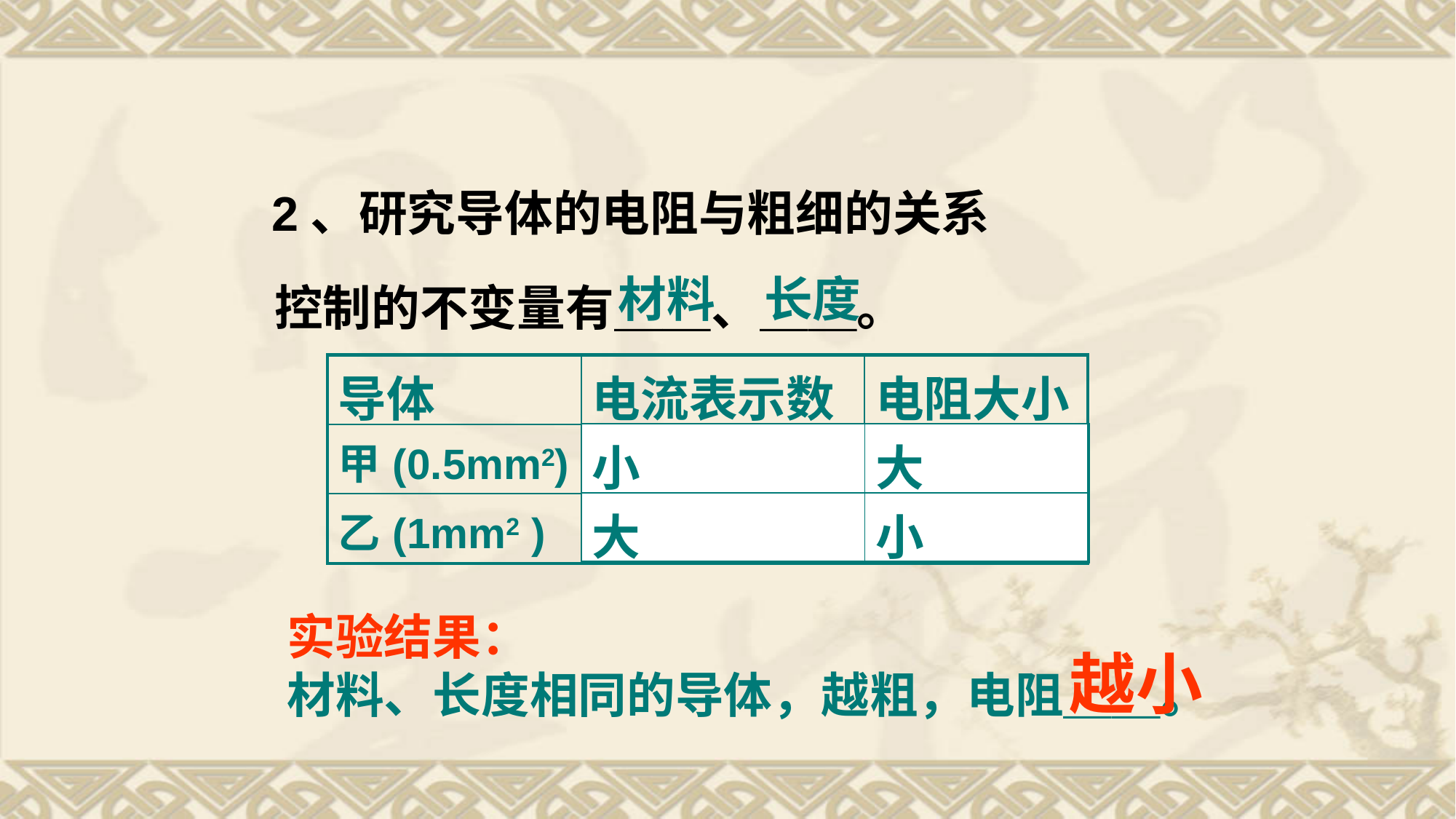

2、研究导体的电阻与粗细的关系
材料　长度
控制的不变量有＿＿、＿＿。
| 导体 | 电流表示数 | 电阻大小 |
| --- | --- | --- |
| 甲(0.5mm2) | 小 | 大 |
| 乙(1mm2 ) | 大 | 小 |
| 小 | 大 |
| --- | --- |
| 大 | 小 |
实验结果：
材料、长度相同的导体，越粗，电阻＿＿。
越小